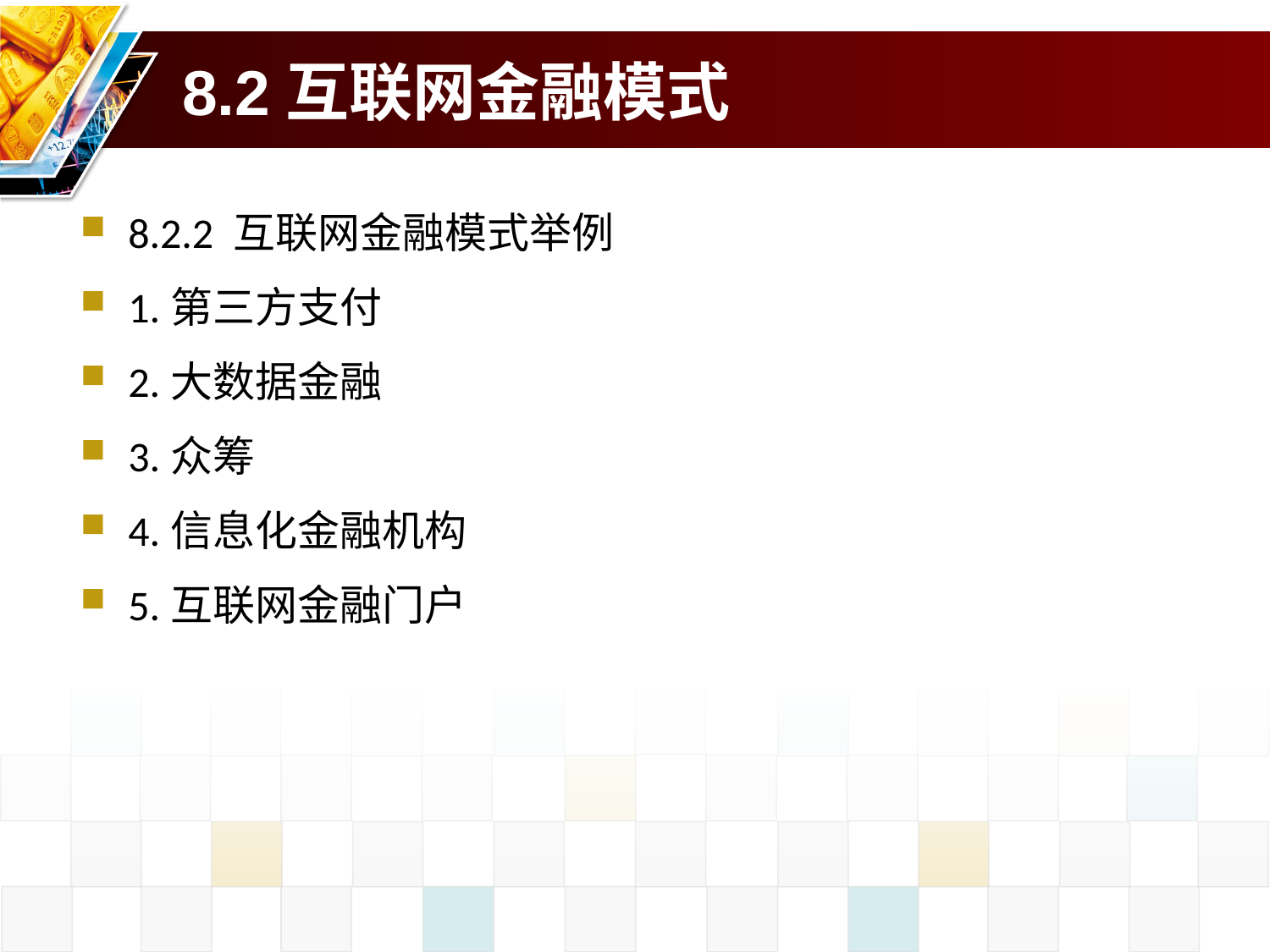

# 8.2互联网金融模式
8.2.2 互联网金融模式举例
1.第三方支付
2.大数据金融
3.众筹
4.信息化金融机构
5.互联网金融门户